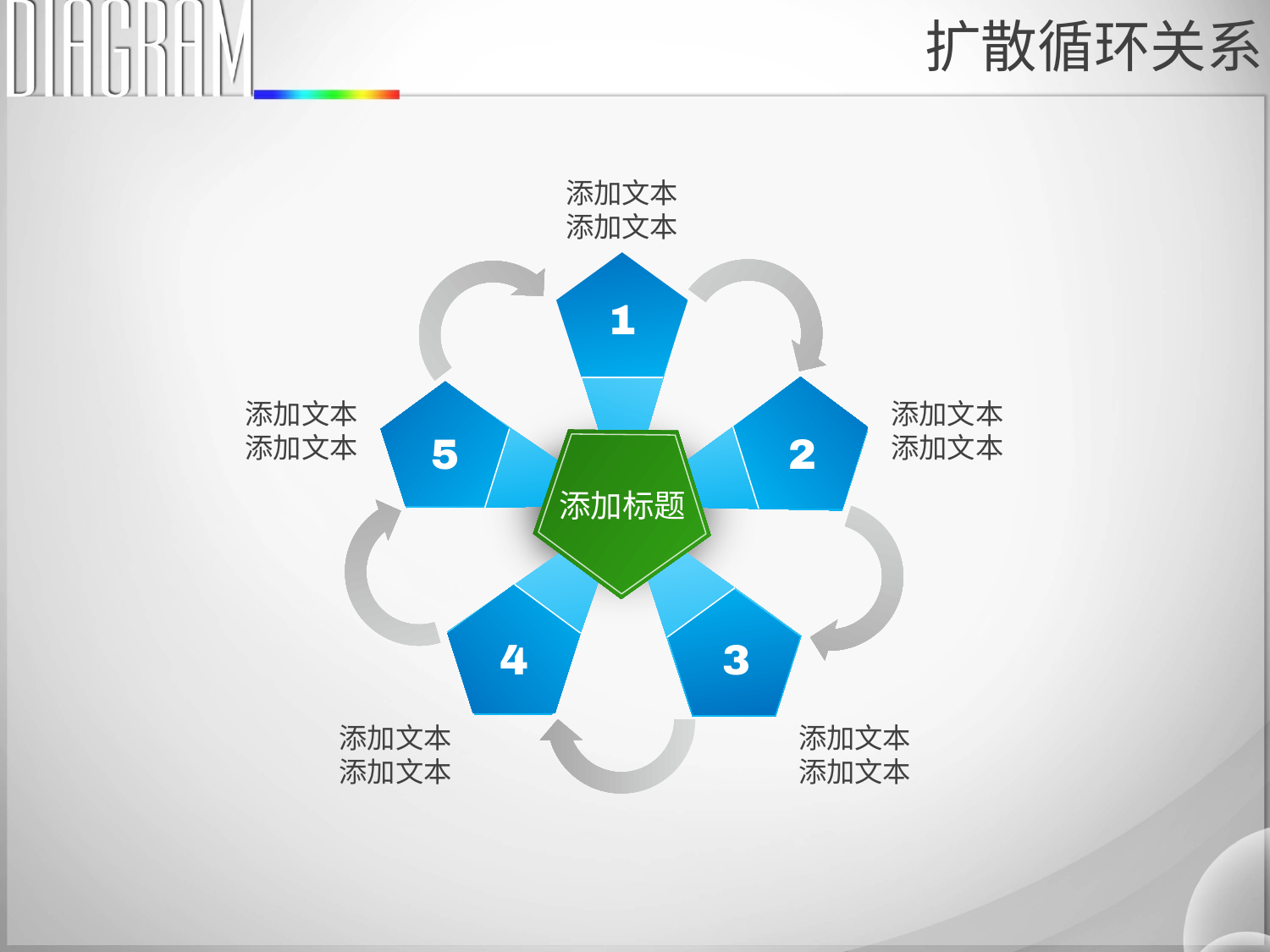

扩散循环关系
添加文本
添加文本

1

添加文本
添加文本
添加文本
添加文本

5
2

添加标题

4
3

添加文本
添加文本
添加文本
添加文本